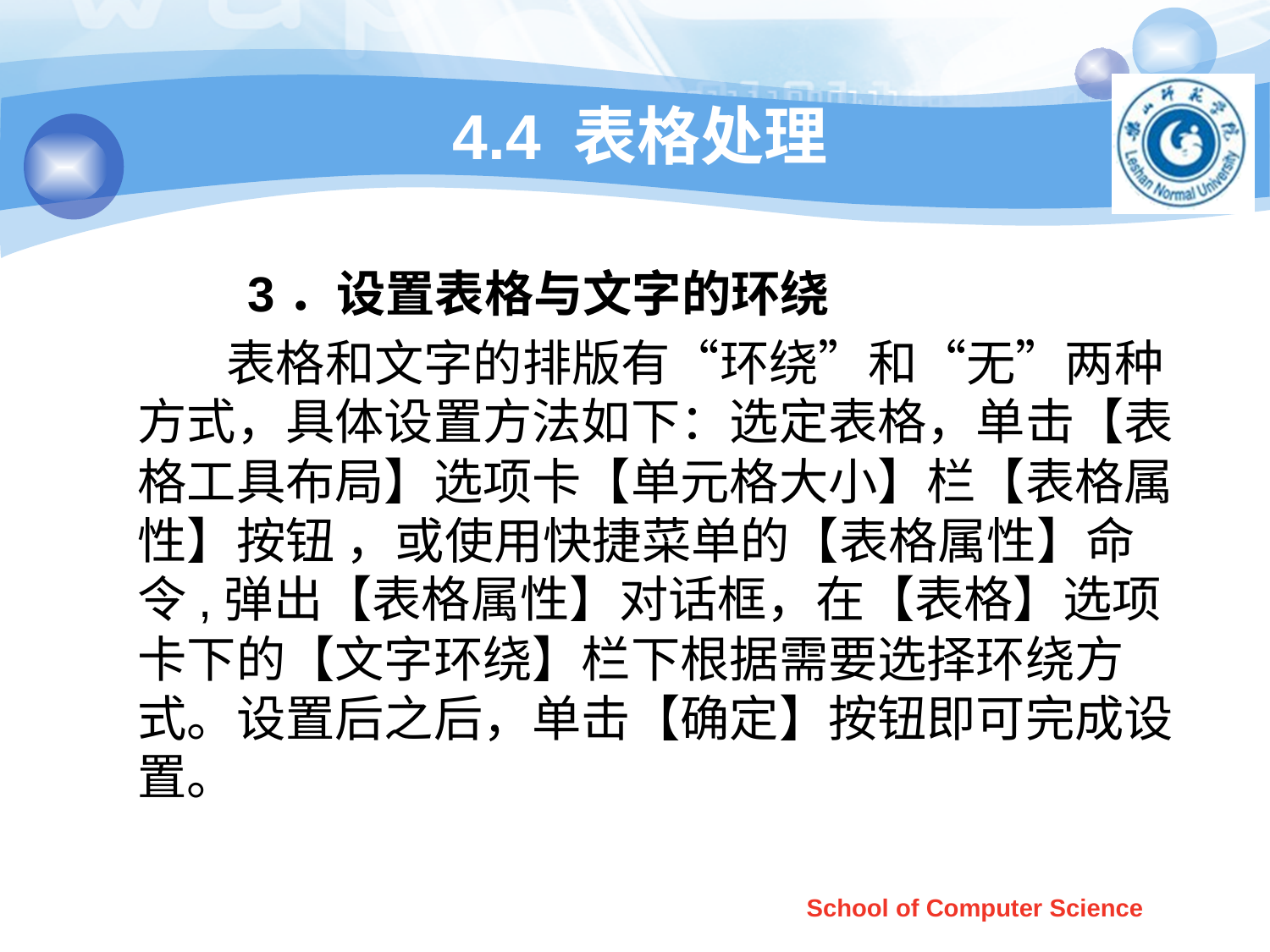

# 4.4 表格处理
        3．设置表格与文字的环绕
       表格和文字的排版有“环绕”和“无”两种方式，具体设置方法如下：选定表格，单击【表格工具布局】选项卡【单元格大小】栏【表格属性】按钮 ，或使用快捷菜单的【表格属性】命令,弹出【表格属性】对话框，在【表格】选项卡下的【文字环绕】栏下根据需要选择环绕方式。设置后之后，单击【确定】按钮即可完成设置。
School of Computer Science